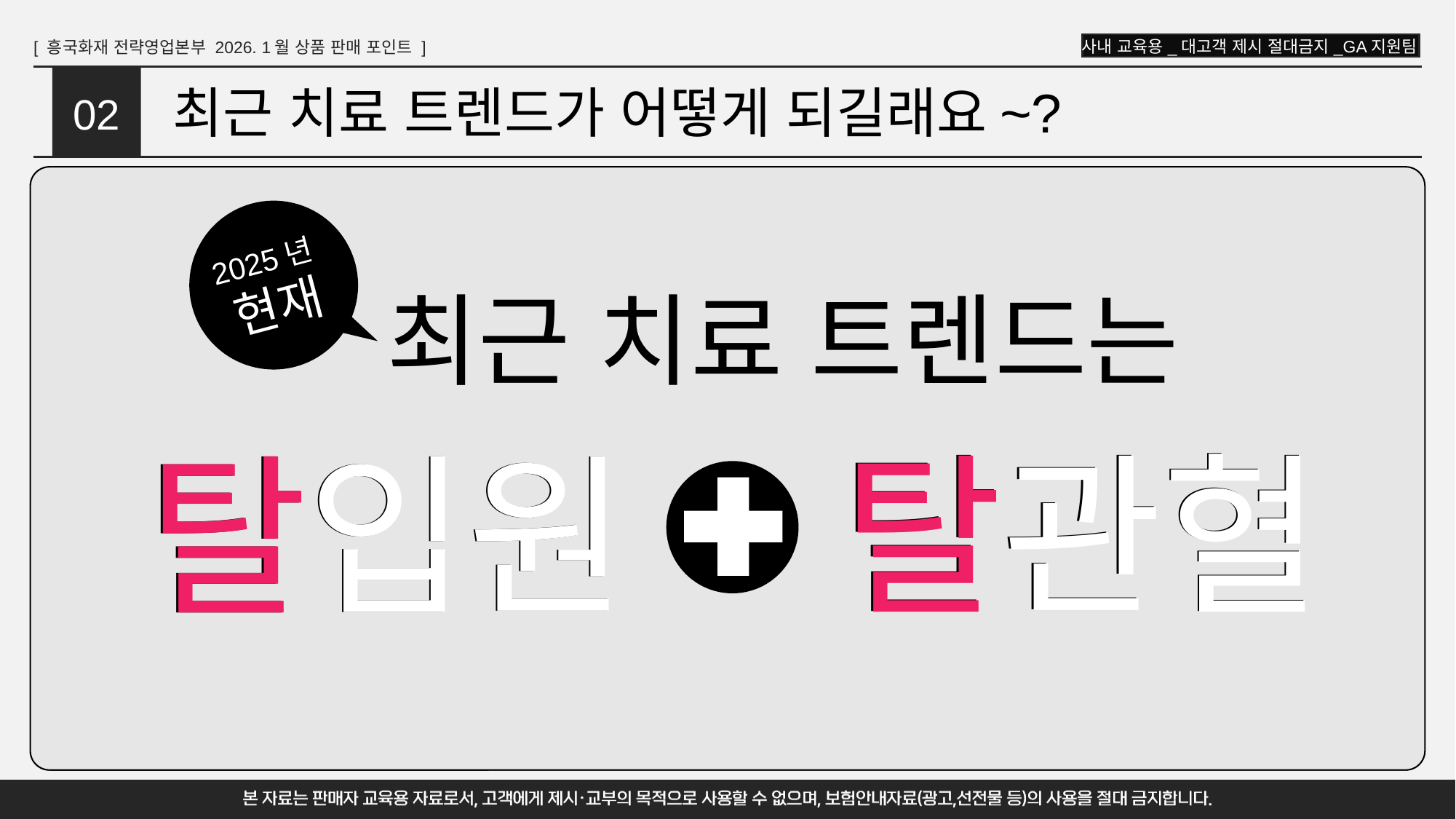

# 최근 치료 트렌드가 어떻게 되길래요~?
02

2025년
현재
최근 치료 트렌드는
탈관혈
탈관혈
탈입원
탈입원